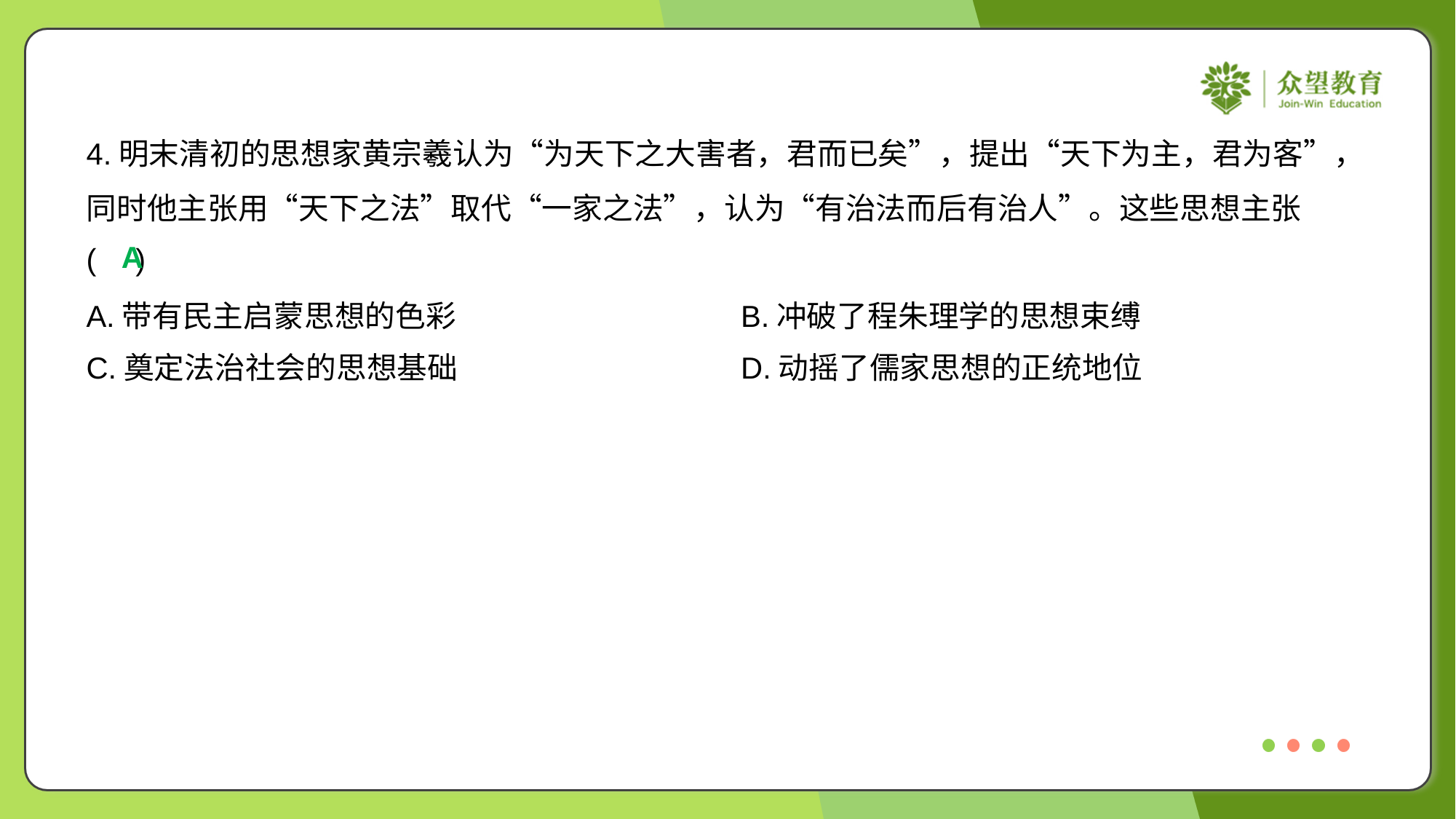

4.明末清初的思想家黄宗羲认为“为天下之大害者，君而已矣”，提出“天下为主，君为客”，
同时他主张用“天下之法”取代“一家之法”，认为“有治法而后有治人”。这些思想主张
(     )
A
A.带有民主启蒙思想的色彩	B.冲破了程朱理学的思想束缚
C.奠定法治社会的思想基础	D.动摇了儒家思想的正统地位